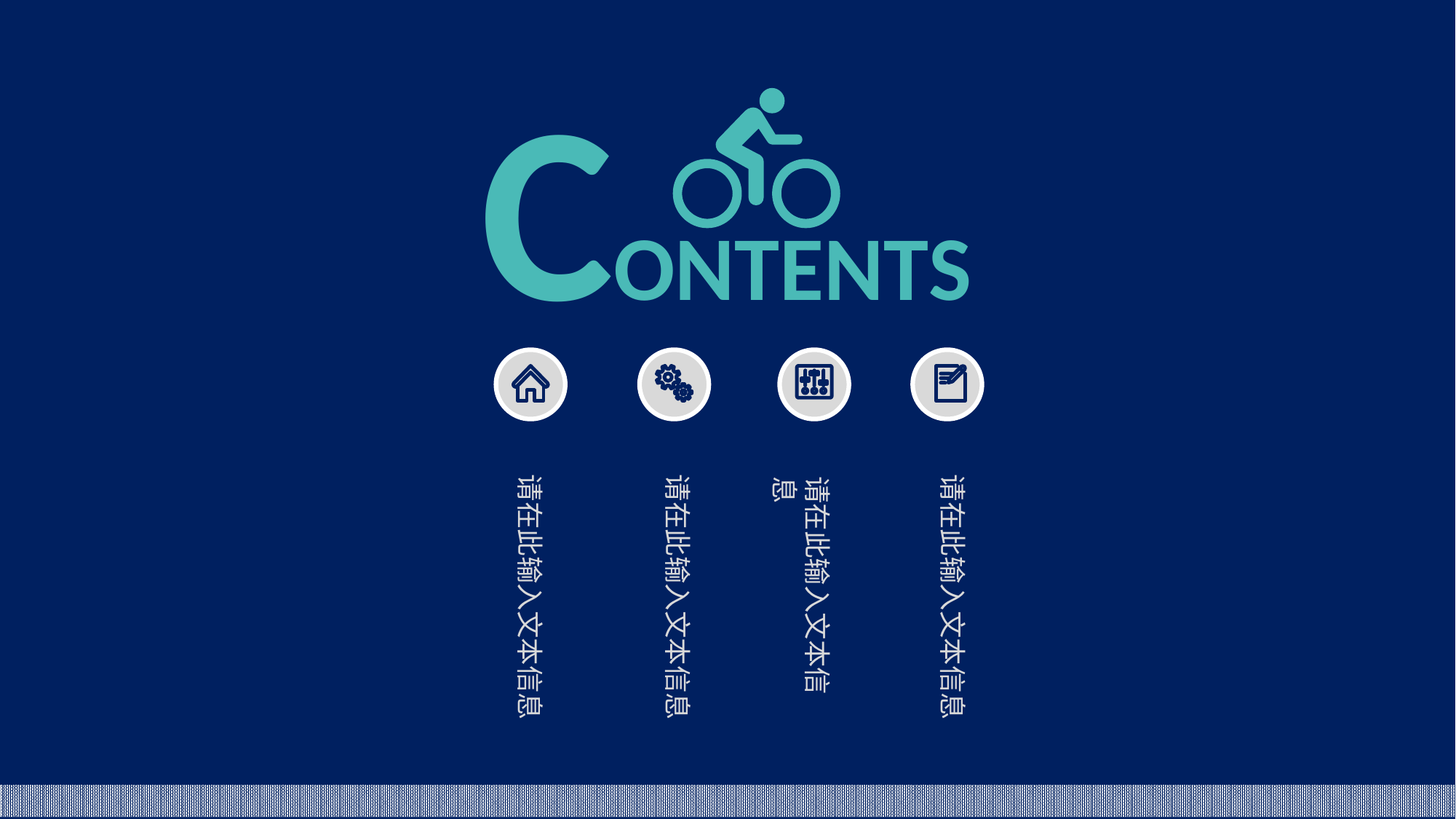

CONTENTS

请在此输入文本信息
请在此输入文本信息
请在此输入文本信息
请在此输入文本信息